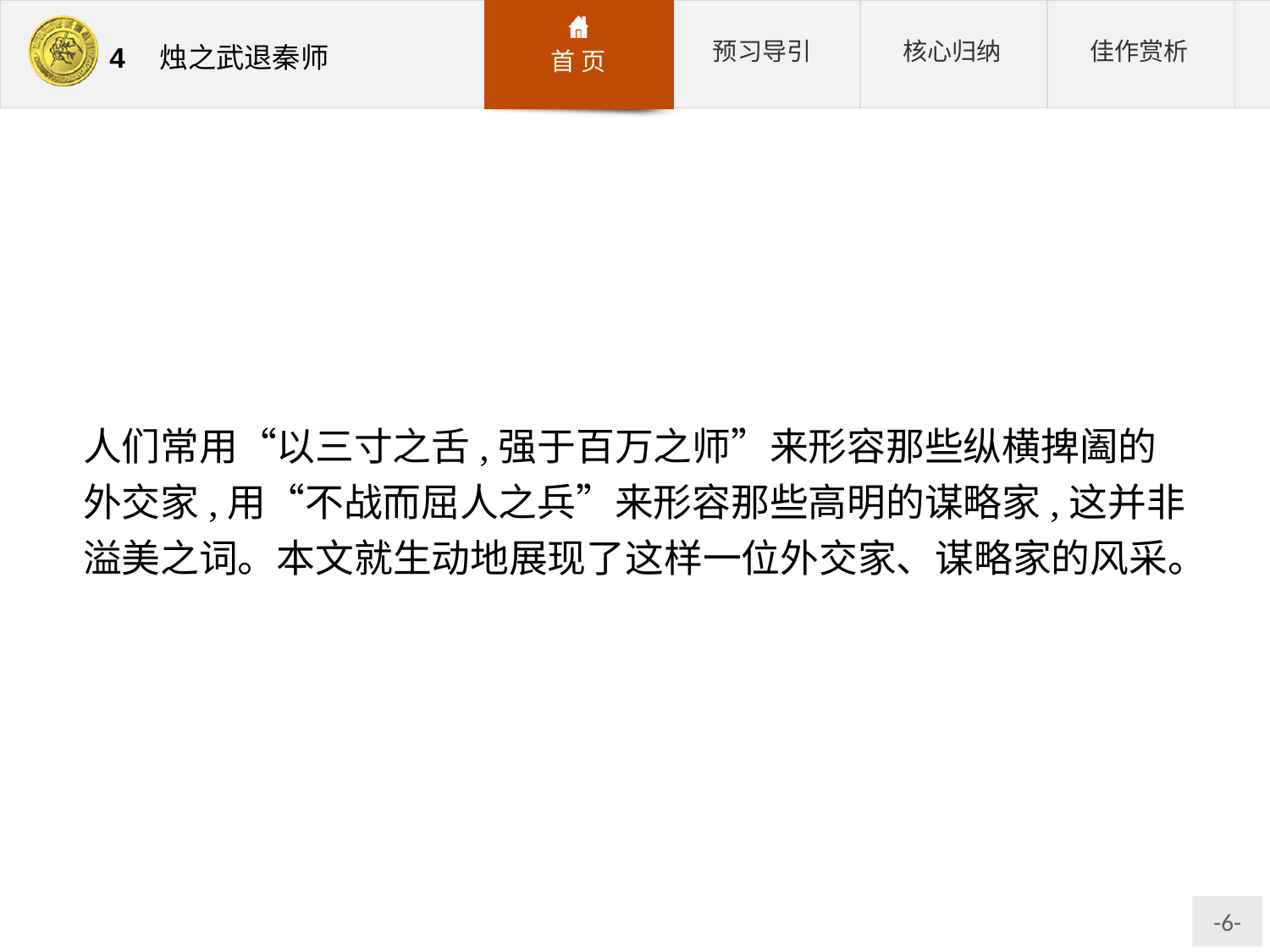

人们常用“以三寸之舌,强于百万之师”来形容那些纵横捭阖的外交家,用“不战而屈人之兵”来形容那些高明的谋略家,这并非溢美之词。本文就生动地展现了这样一位外交家、谋略家的风采。